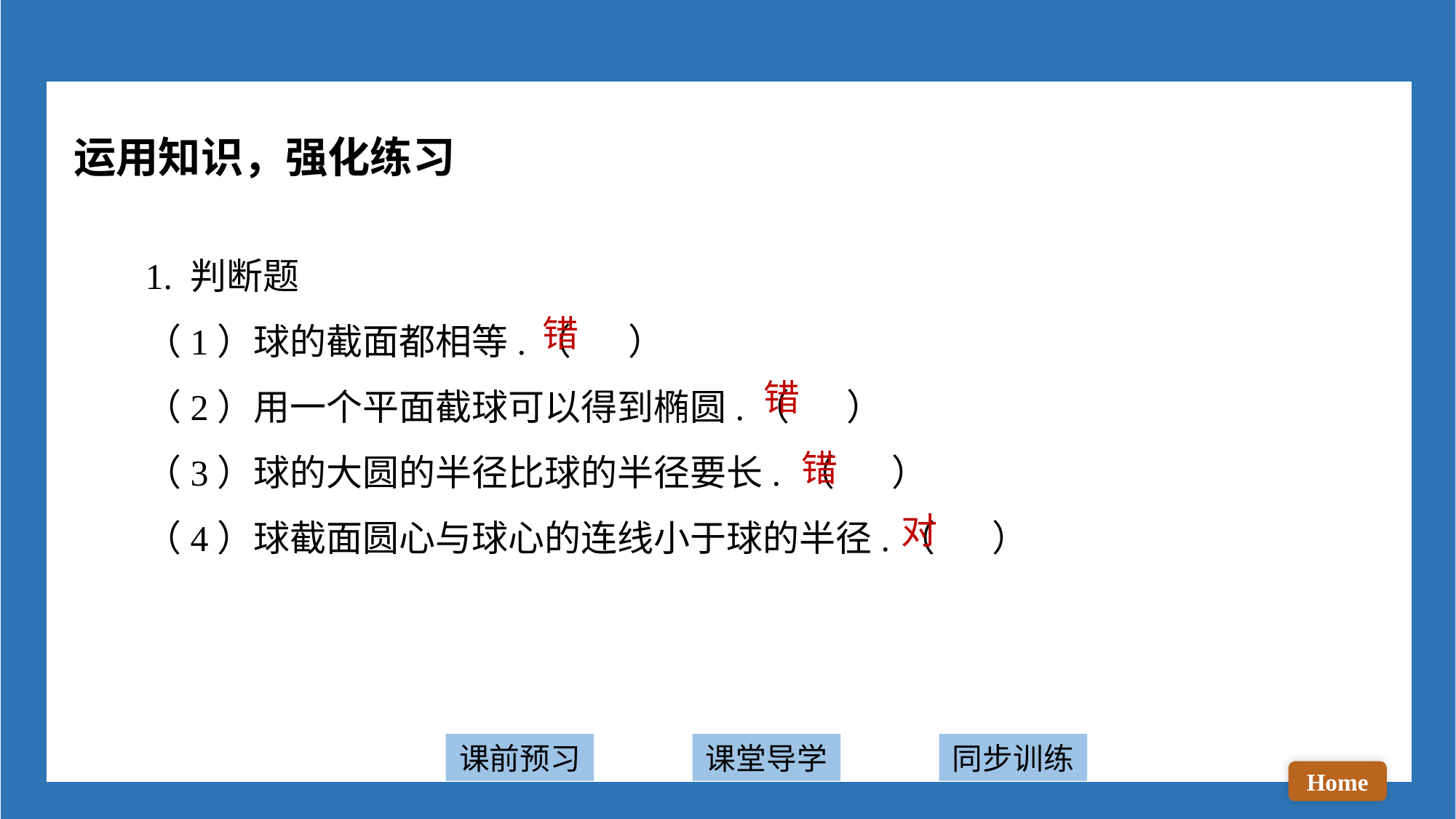

运用知识，强化练习
1. 判断题
（1）球的截面都相等.（       ）
（2）用一个平面截球可以得到椭圆.（       ）
（3）球的大圆的半径比球的半径要长. （       ）
（4）球截面圆心与球心的连线小于球的半径.（       ）
错
错
错
对